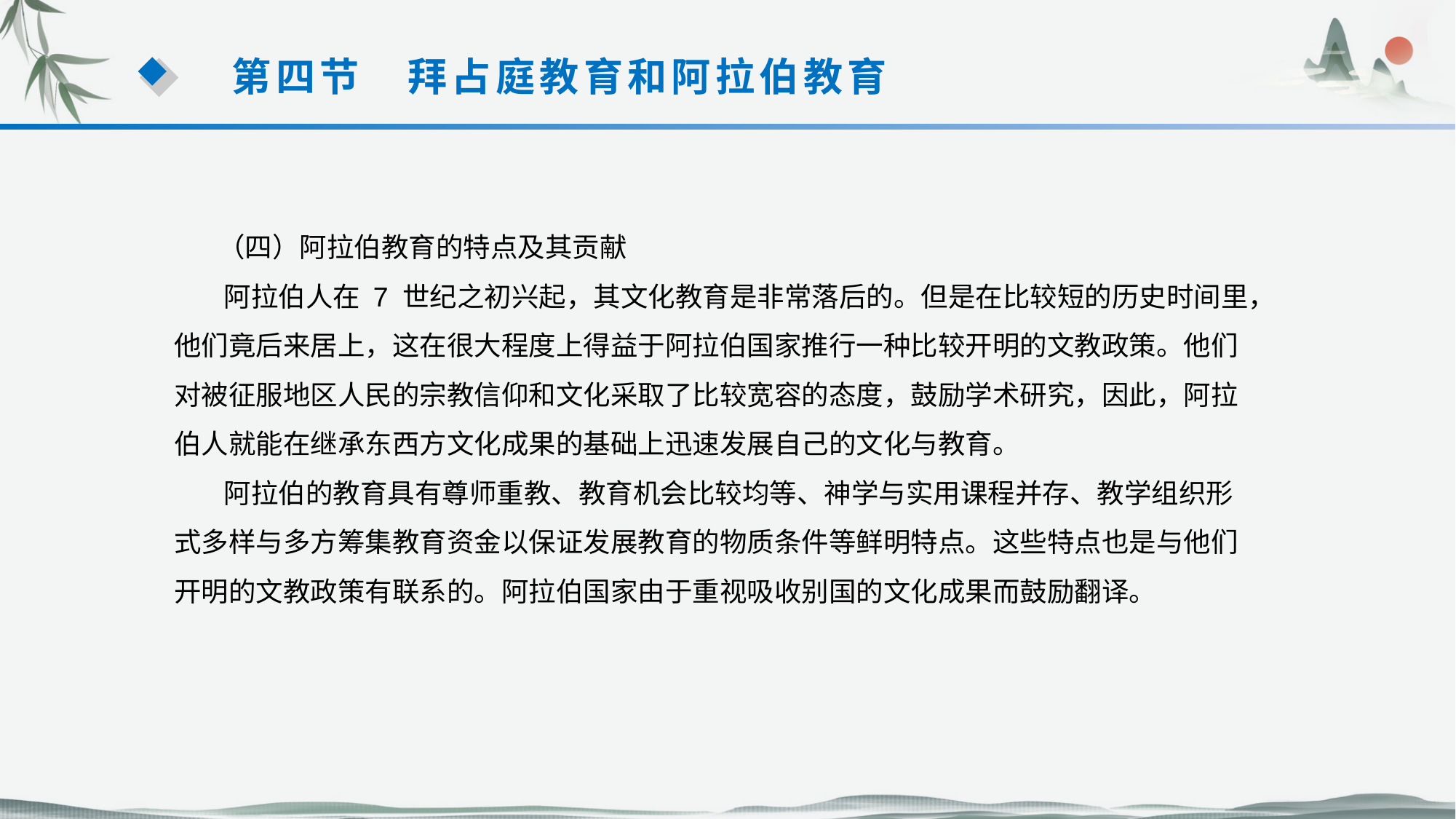

第四节　拜占庭教育和阿拉伯教育

      （四）阿拉伯教育的特点及其贡献
       阿拉伯人在 7 世纪之初兴起，其文化教育是非常落后的。但是在比较短的历史时间里，
他们竟后来居上，这在很大程度上得益于阿拉伯国家推行一种比较开明的文教政策。他们对被征服地区人民的宗教信仰和文化采取了比较宽容的态度，鼓励学术研究，因此，阿拉伯人就能在继承东西方文化成果的基础上迅速发展自己的文化与教育。
       阿拉伯的教育具有尊师重教、教育机会比较均等、神学与实用课程并存、教学组织形式多样与多方筹集教育资金以保证发展教育的物质条件等鲜明特点。这些特点也是与他们开明的文教政策有联系的。阿拉伯国家由于重视吸收别国的文化成果而鼓励翻译。